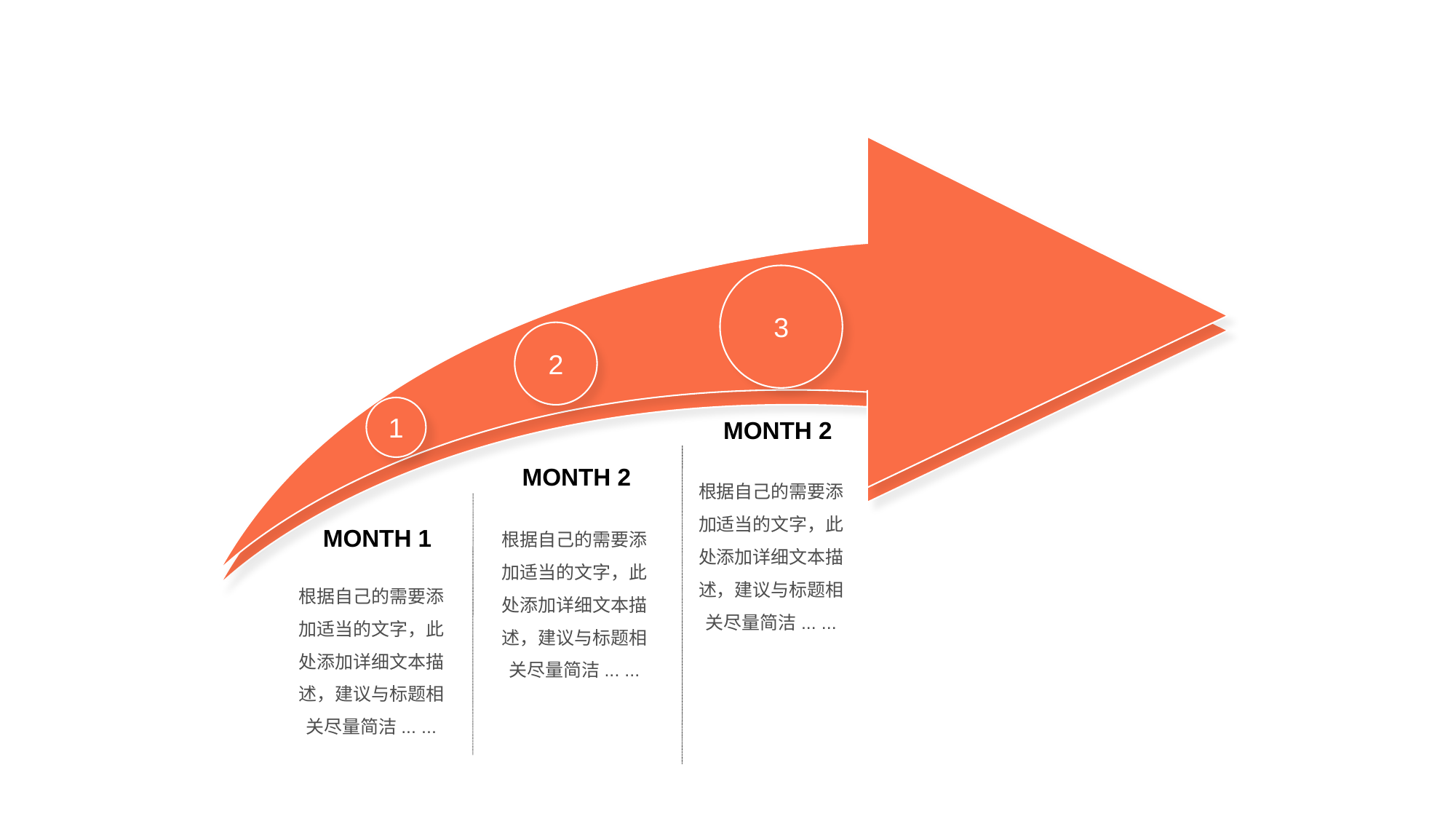

3
2
1
MONTH 2
MONTH 2
根据自己的需要添加适当的文字，此处添加详细文本描述，建议与标题相关尽量简洁... ...
根据自己的需要添加适当的文字，此处添加详细文本描述，建议与标题相关尽量简洁... ...
MONTH 1
根据自己的需要添加适当的文字，此处添加详细文本描述，建议与标题相关尽量简洁... ...